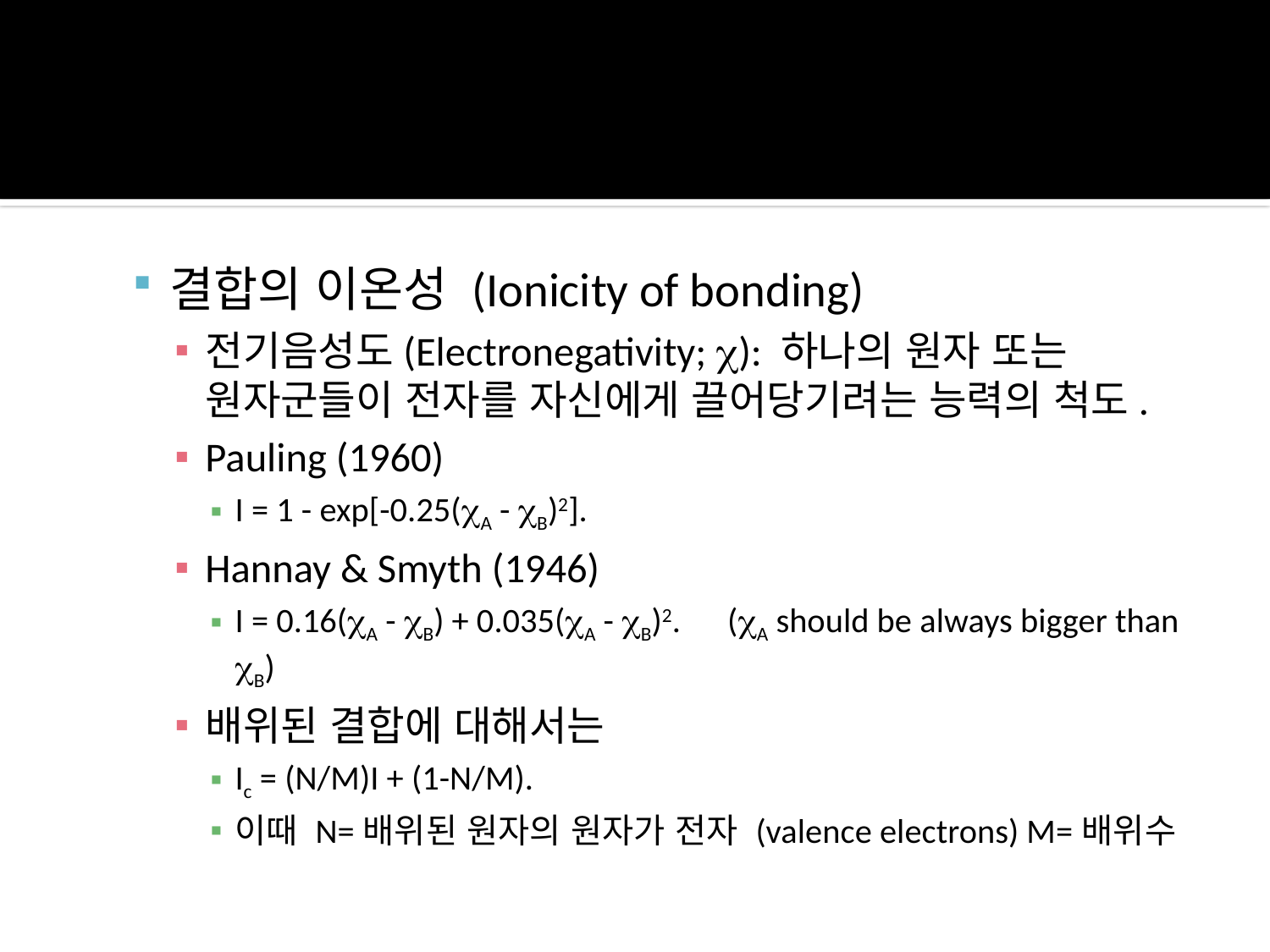

결합의 이온성 (Ionicity of bonding)
전기음성도(Electronegativity; χ): 하나의 원자 또는 원자군들이 전자를 자신에게 끌어당기려는 능력의 척도.
Pauling (1960)
I = 1 - exp[-0.25(χA - χB)2].
Hannay & Smyth (1946)
I = 0.16(χA - χB) + 0.035(χA - χB)2.      (χA should be always bigger than χB)
배위된 결합에 대해서는
Ic = (N/M)I + (1-N/M).
이때 N=배위된 원자의 원자가 전자 (valence electrons) M=배위수